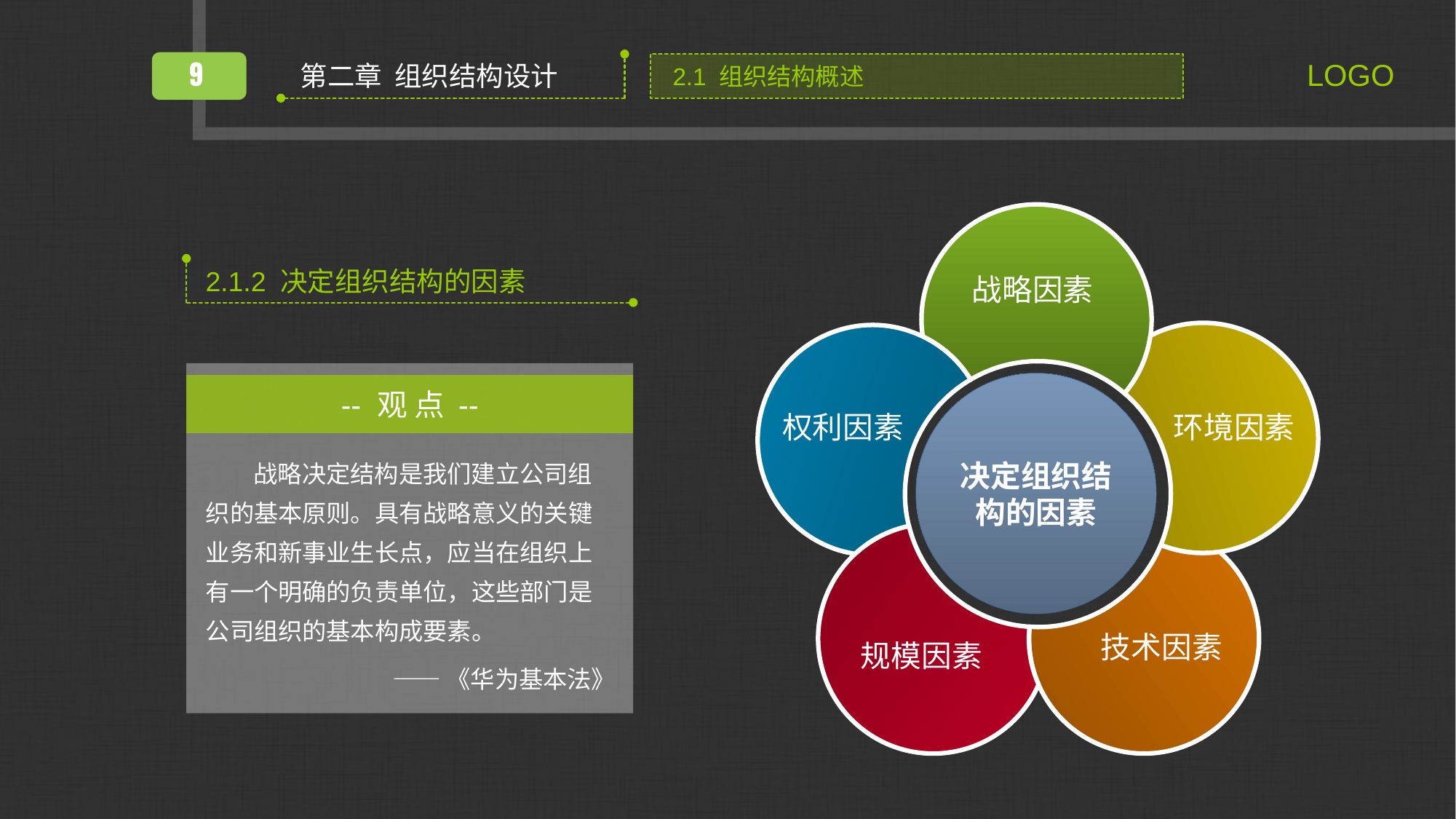

决定组织结构的因素
战略因素
权利因素
环境因素
技术因素
规模因素
2.1.2 决定组织结构的因素

-- 观 点 --
战略决定结构是我们建立公司组织的基本原则。具有战略意义的关键业务和新事业生长点，应当在组织上有一个明确的负责单位，这些部门是公司组织的基本构成要素。
——《华为基本法》